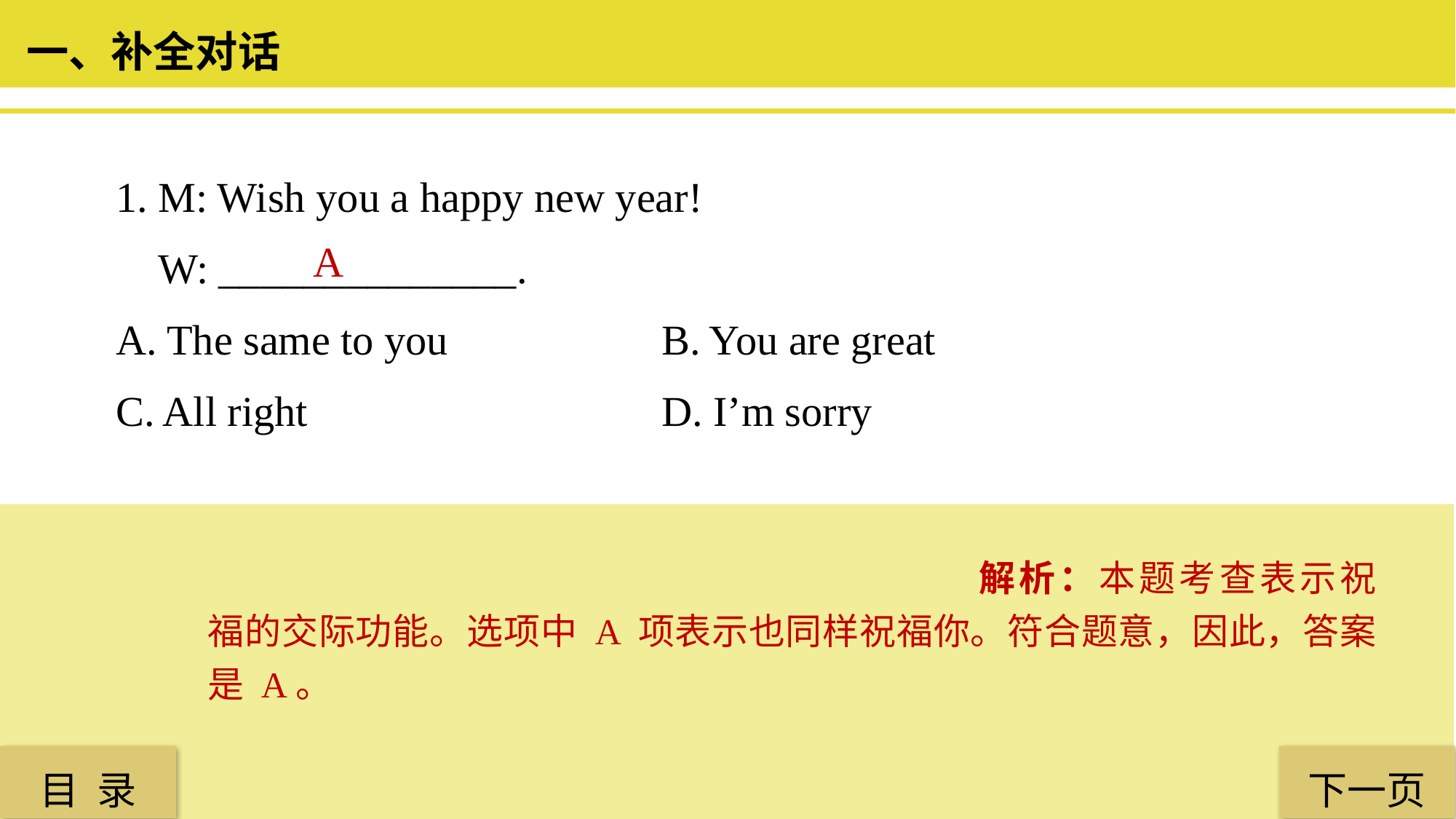

一、补全对话
1. M: Wish you a happy new year!
    W: ______________.
A. The same to you 		B. You are great
C. All right 				D. I’m sorry
 A
解析：本题考查表示祝福的交际功能。选项中 A 项表示也同样祝福你。符合题意，因此，答案是 A。